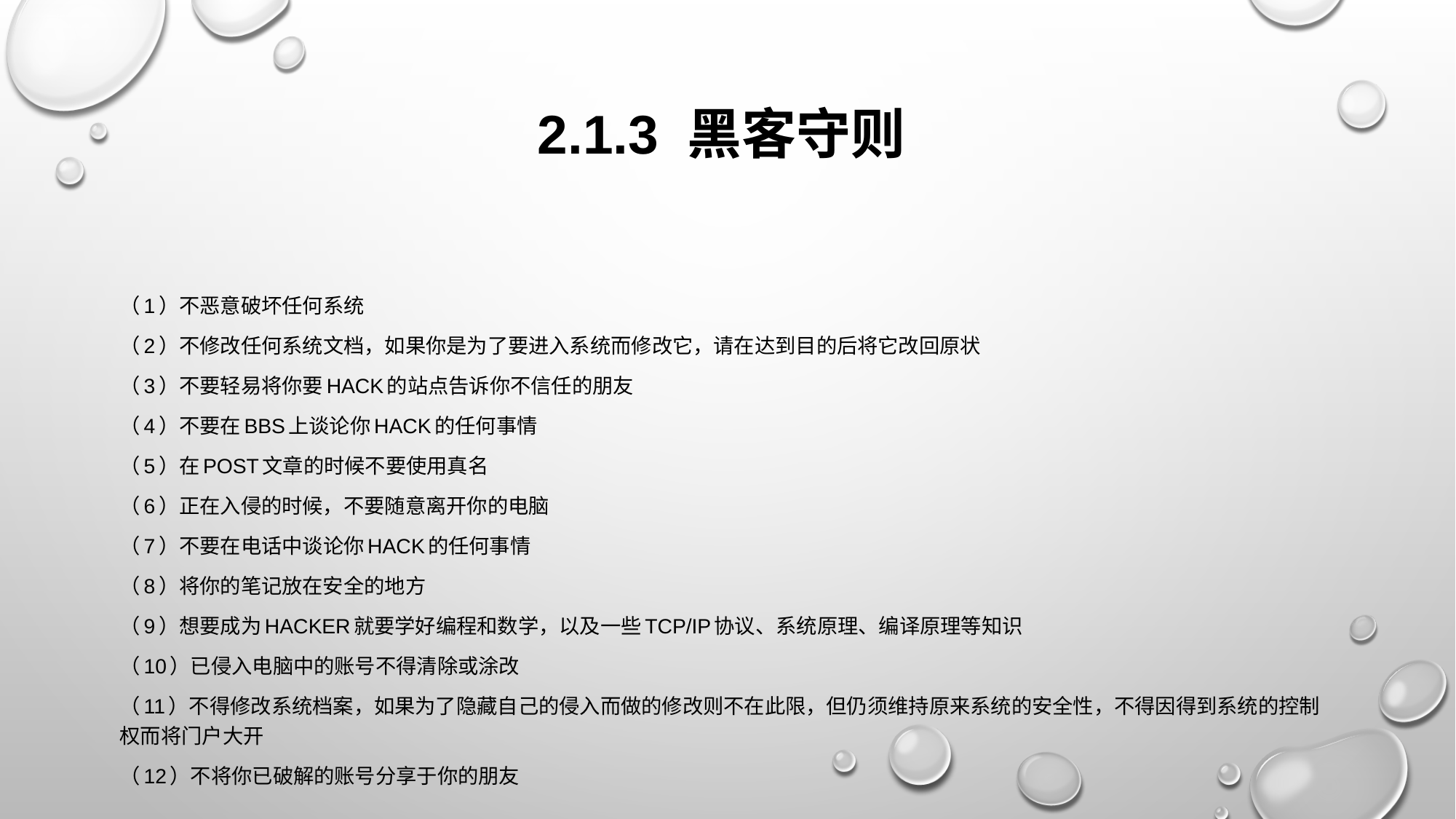

# 2.1.3 黑客守则
（1）不恶意破坏任何系统
（2）不修改任何系统文档，如果你是为了要进入系统而修改它，请在达到目的后将它改回原状
（3）不要轻易将你要hack的站点告诉你不信任的朋友
（4）不要在bbs上谈论你hack的任何事情
（5）在post文章的时候不要使用真名
（6）正在入侵的时候，不要随意离开你的电脑
（7）不要在电话中谈论你hack的任何事情
（8）将你的笔记放在安全的地方
（9）想要成为hacker就要学好编程和数学，以及一些TCP/IP协议、系统原理、编译原理等知识
（10）已侵入电脑中的账号不得清除或涂改
（11）不得修改系统档案，如果为了隐藏自己的侵入而做的修改则不在此限，但仍须维持原来系统的安全性，不得因得到系统的控制权而将门户大开
（12）不将你已破解的账号分享于你的朋友